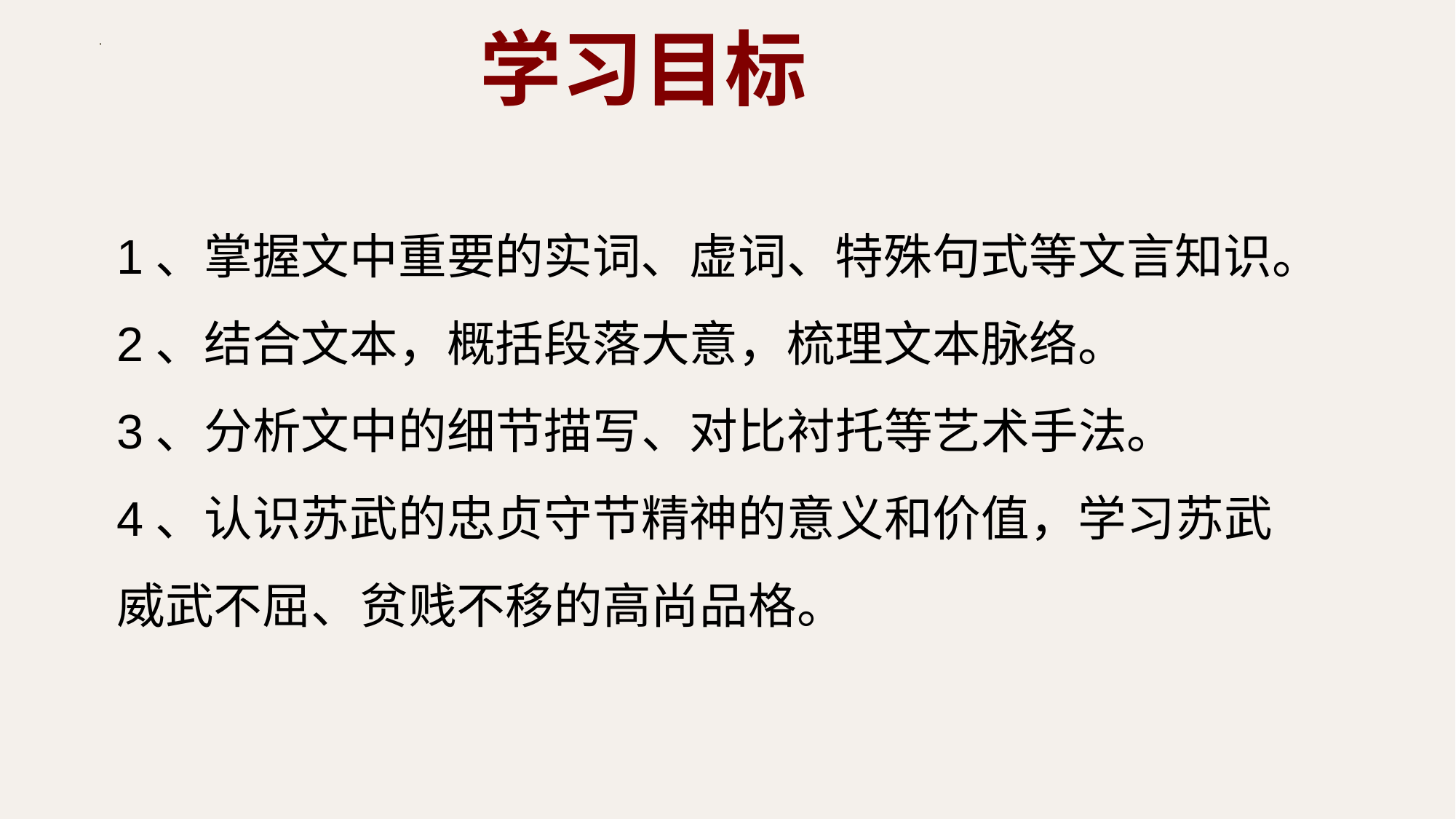

学习目标
1、掌握文中重要的实词、虚词、特殊句式等文言知识。
2、结合文本，概括段落大意，梳理文本脉络。
3、分析文中的细节描写、对比衬托等艺术手法。
4、认识苏武的忠贞守节精神的意义和价值，学习苏武威武不屈、贫贱不移的高尚品格。